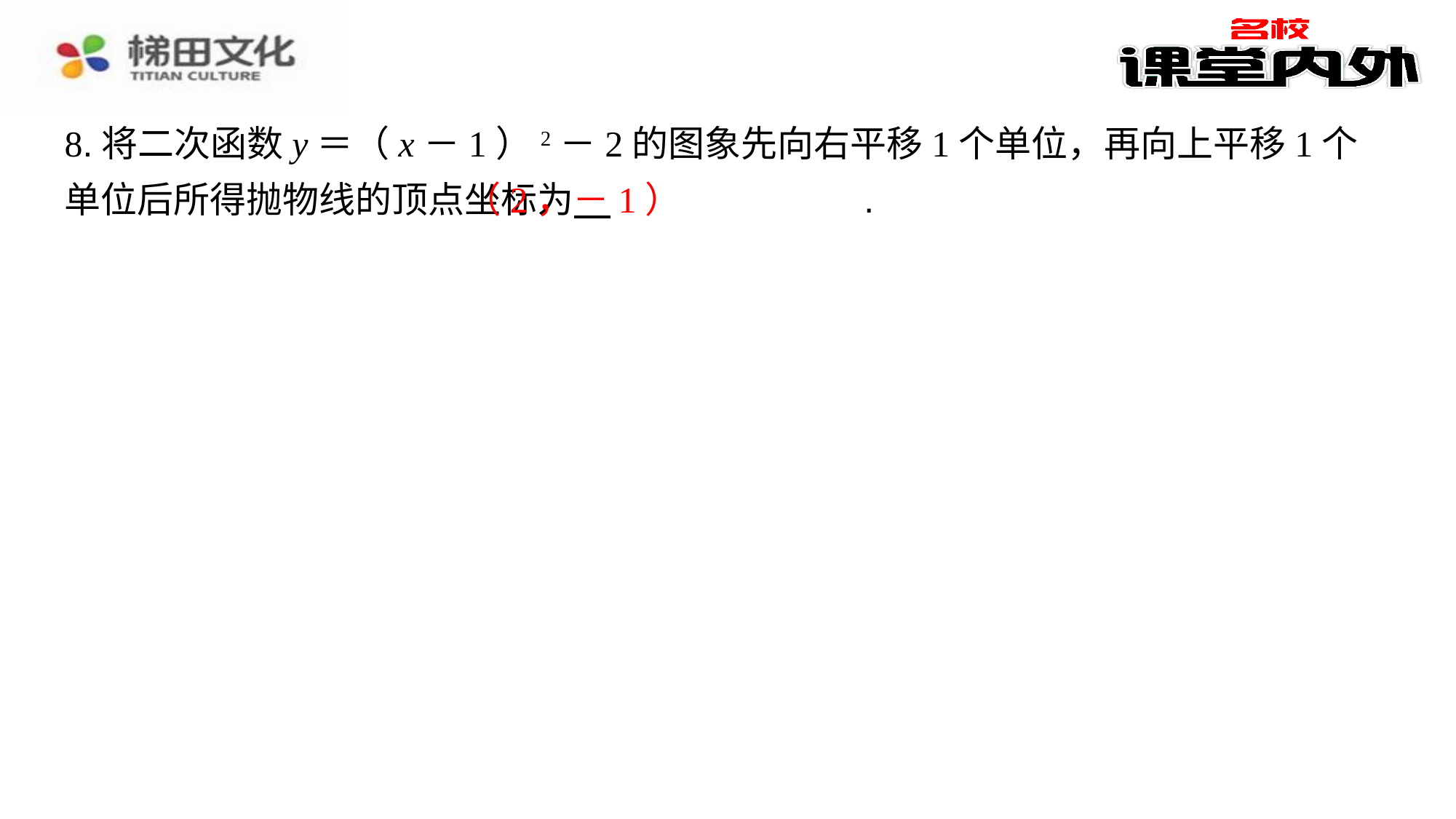

8.将二次函数y＝（x－1）2－2的图象先向右平移1个单位，再向上平移1个单位后所得抛物线的顶点坐标为 　（2，－1）　⁠.
（2，－1）